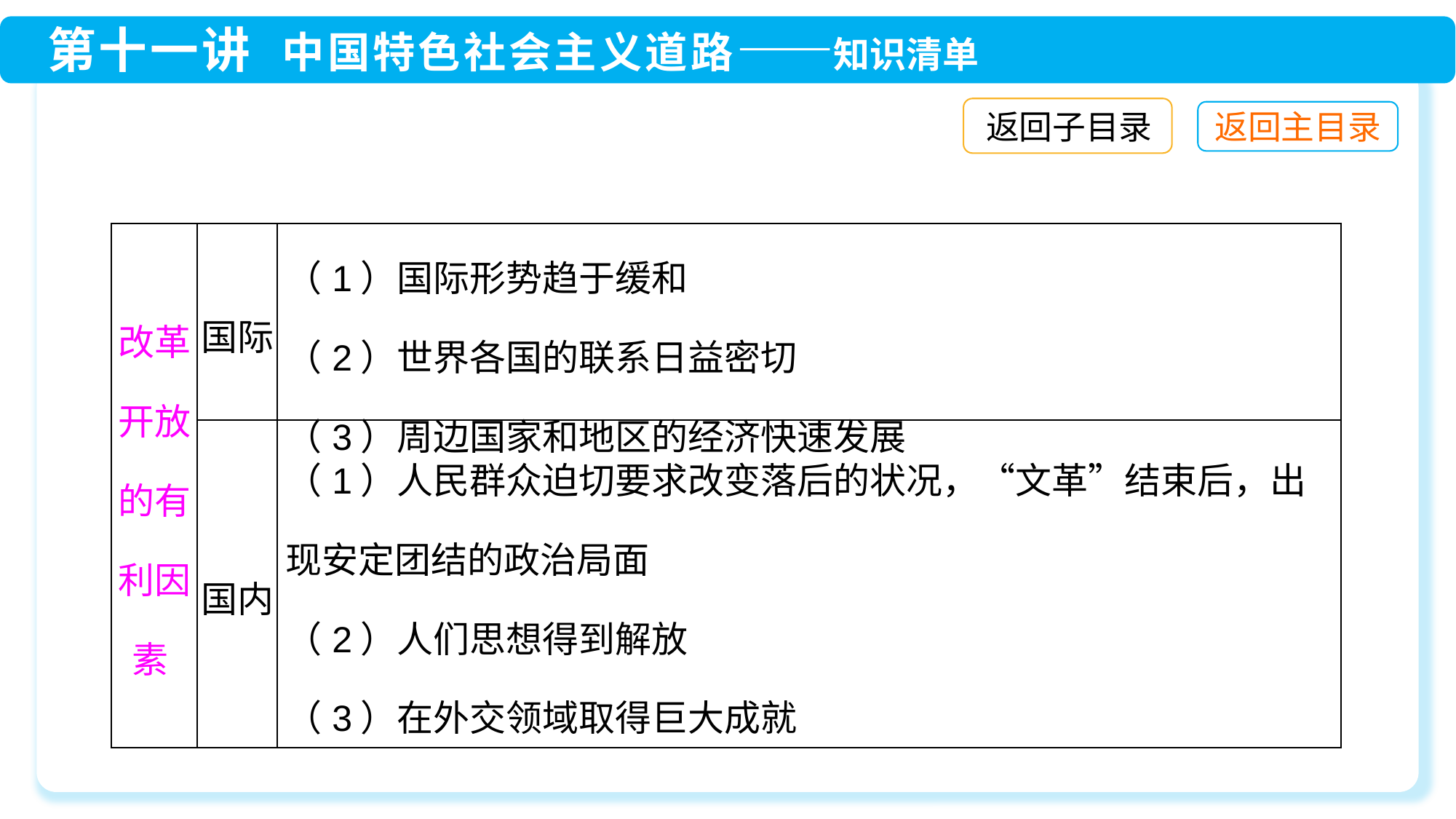

返回子目录
| 改革开放的有利因素 | 国际 | （1）国际形势趋于缓和 （2）世界各国的联系日益密切 （3）周边国家和地区的经济快速发展 |
| --- | --- | --- |
|  | 国内 | （1）人民群众迫切要求改变落后的状况，“文革”结束后，出现安定团结的政治局面 （2）人们思想得到解放 （3）在外交领域取得巨大成就 |